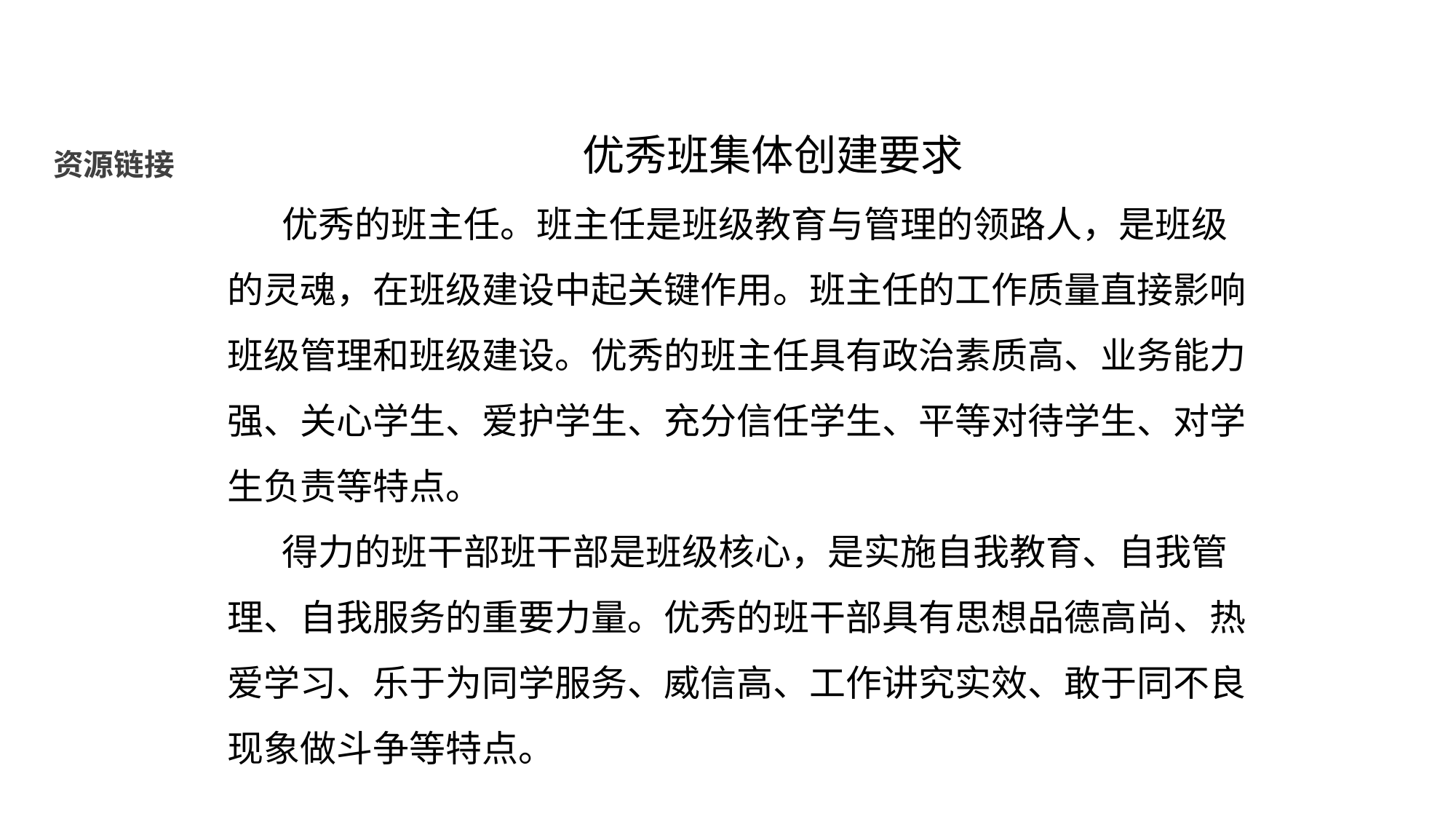

优秀班集体创建要求
优秀的班主任。班主任是班级教育与管理的领路人，是班级的灵魂，在班级建设中起关键作用。班主任的工作质量直接影响班级管理和班级建设。优秀的班主任具有政治素质高、业务能力强、关心学生、爱护学生、充分信任学生、平等对待学生、对学生负责等特点。
得力的班干部班干部是班级核心，是实施自我教育、自我管理、自我服务的重要力量。优秀的班干部具有思想品德高尚、热爱学习、乐于为同学服务、威信高、工作讲究实效、敢于同不良现象做斗争等特点。
资源链接